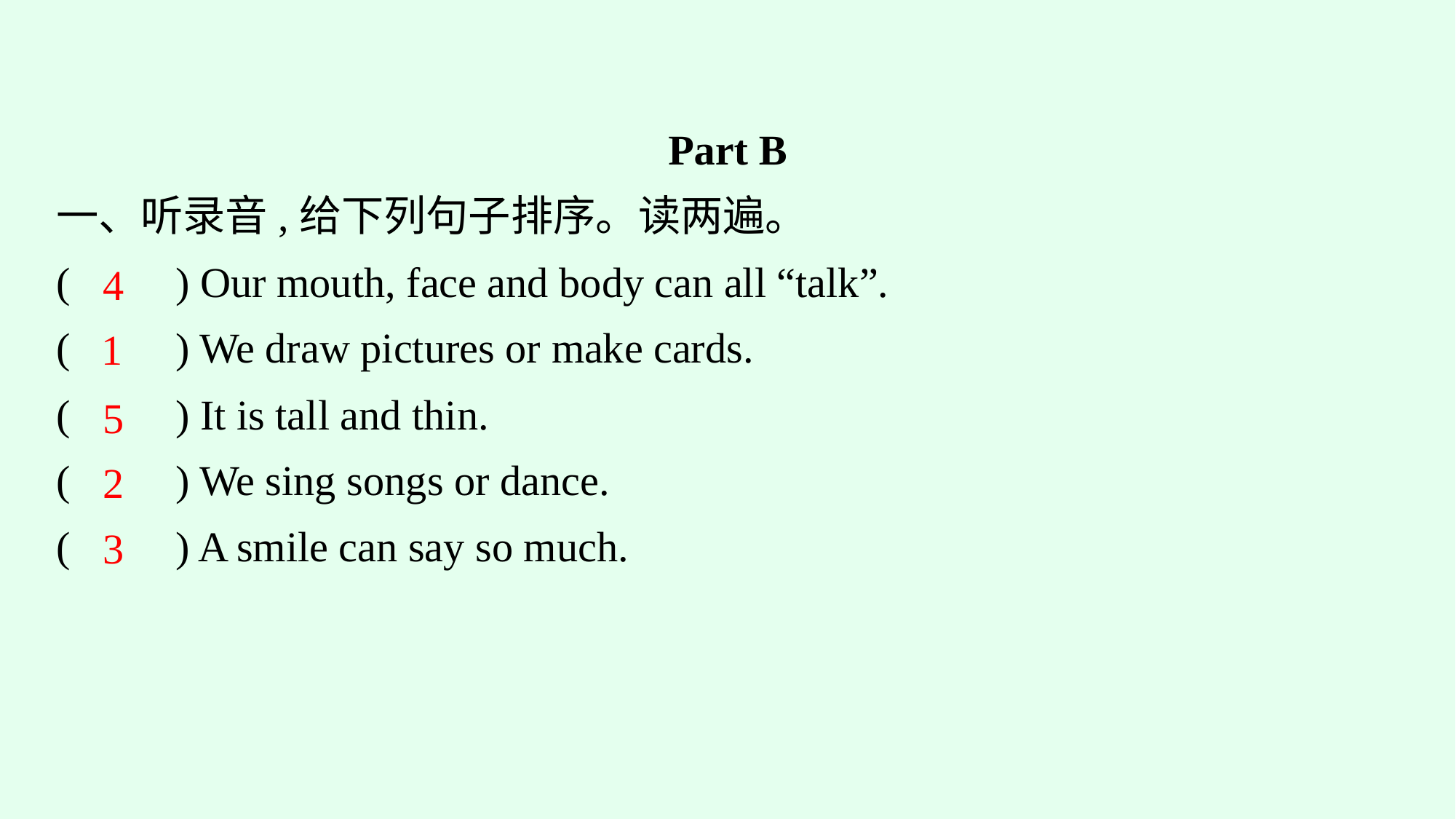

Part B
一、听录音,给下列句子排序。读两遍。
(　　) Our mouth, face and body can all “talk”.
(　　) We draw pictures or make cards.
(　　) It is tall and thin.
(　　) We sing songs or dance.
(　　) A smile can say so much.
4
1
5
2
3